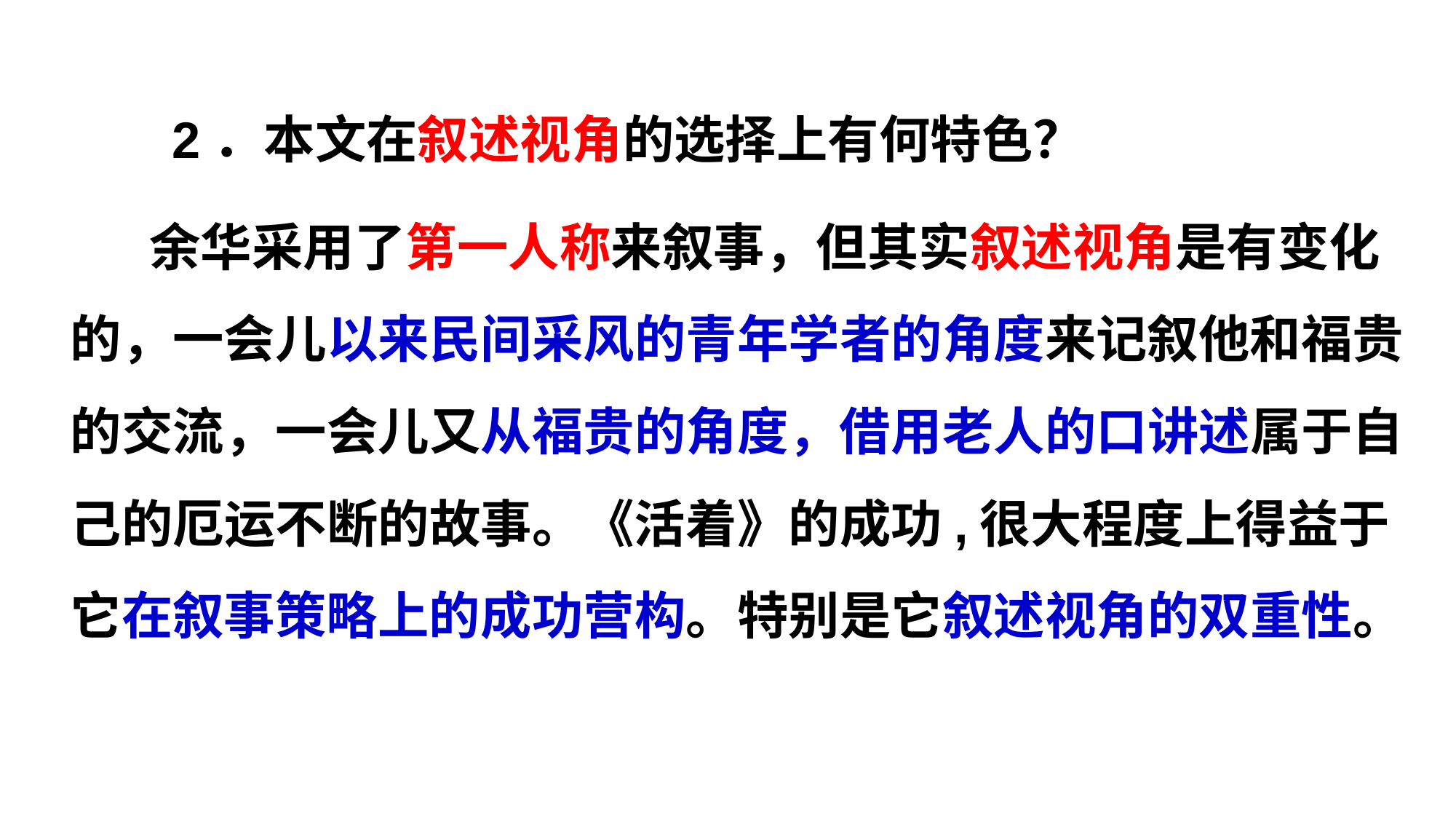

2．本文在叙述视角的选择上有何特色？
        余华采用了第一人称来叙事，但其实叙述视角是有变化的，一会儿以来民间采风的青年学者的角度来记叙他和福贵的交流，一会儿又从福贵的角度，借用老人的口讲述属于自己的厄运不断的故事。《活着》的成功,很大程度上得益于它在叙事策略上的成功营构。特别是它叙述视角的双重性。